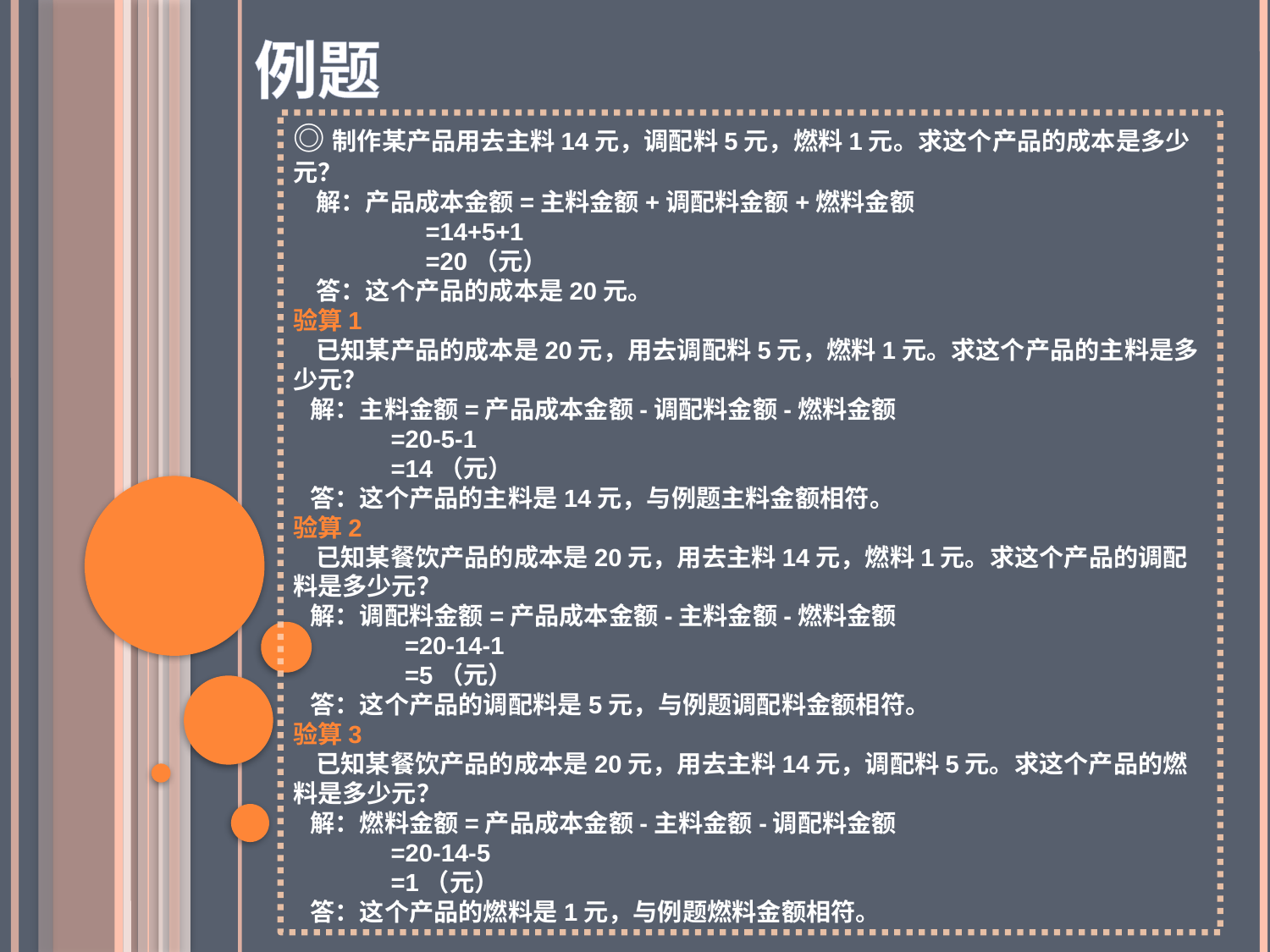

例题
◎制作某产品用去主料14元，调配料5元，燃料1元。求这个产品的成本是多少元？
   解：产品成本金额=主料金额+调配料金额+燃料金额
                   =14+5+1
                   =20（元）
   答：这个产品的成本是20元。
验算1
   已知某产品的成本是20元，用去调配料5元，燃料1元。求这个产品的主料是多少元？
  解：主料金额=产品成本金额-调配料金额-燃料金额
              =20-5-1
              =14（元）
  答：这个产品的主料是14元，与例题主料金额相符。
验算2
   已知某餐饮产品的成本是20元，用去主料14元，燃料1元。求这个产品的调配料是多少元？
  解：调配料金额=产品成本金额-主料金额-燃料金额
                =20-14-1
                =5（元）
  答：这个产品的调配料是5元，与例题调配料金额相符。
验算3
   已知某餐饮产品的成本是20元，用去主料14元，调配料5元。求这个产品的燃料是多少元？
  解：燃料金额=产品成本金额-主料金额-调配料金额
              =20-14-5
              =1（元）
  答：这个产品的燃料是1元，与例题燃料金额相符。